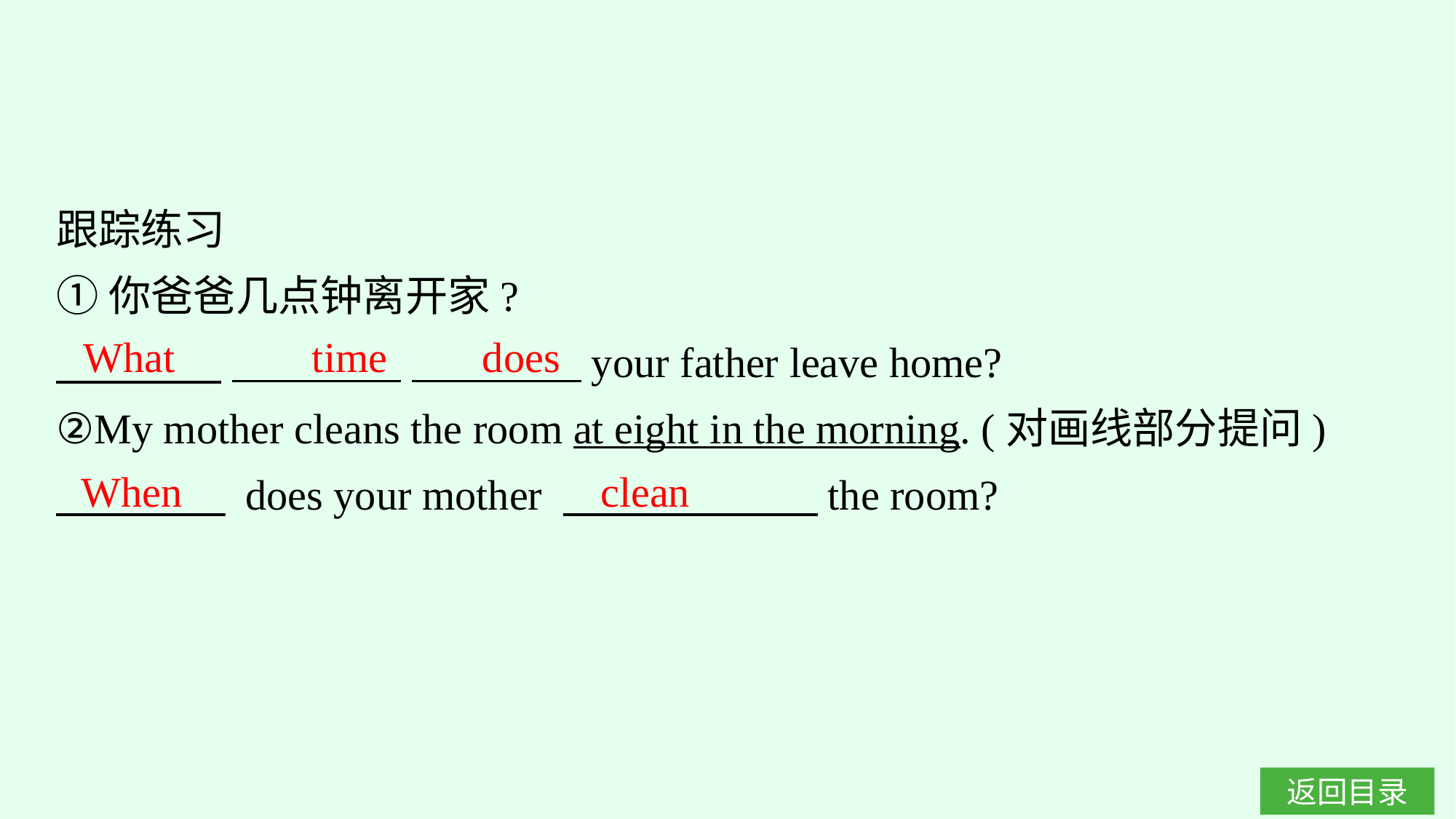

跟踪练习
①你爸爸几点钟离开家?
　　    　 　　　　 　　　　your father leave home?
②My mother cleans the room at eight in the morning. (对画线部分提问)
　　　　 does your mother 　　　　　　the room?
What             time         does
When
clean